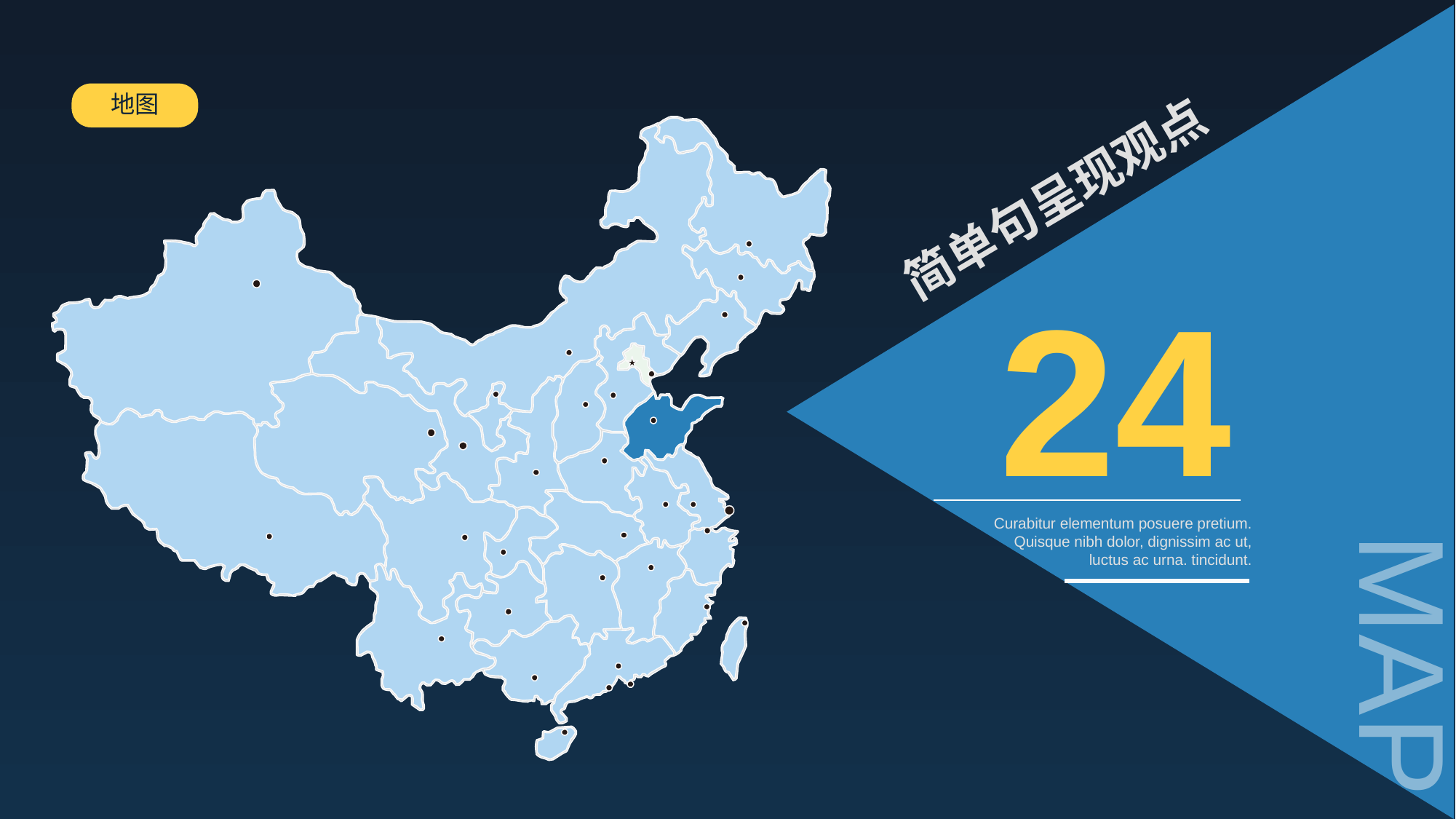

地图

简单句呈现观点

24
Curabitur elementum posuere pretium. Quisque nibh dolor, dignissim ac ut, luctus ac urna. tincidunt.
MAP